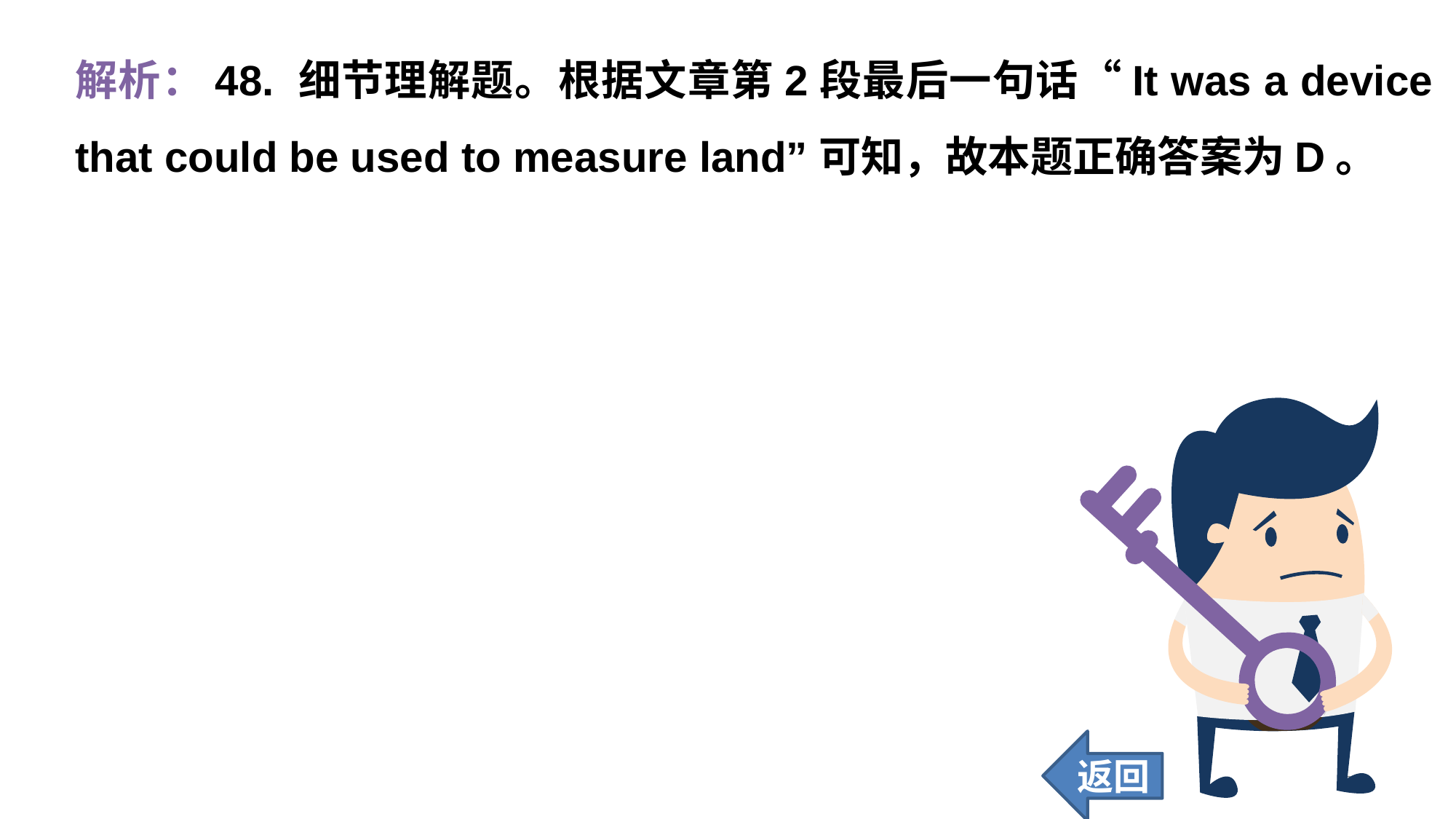

解析：48. 细节理解题。根据文章第2段最后一句话“It was a device that could be used to measure land”可知，故本题正确答案为D。

返回
399